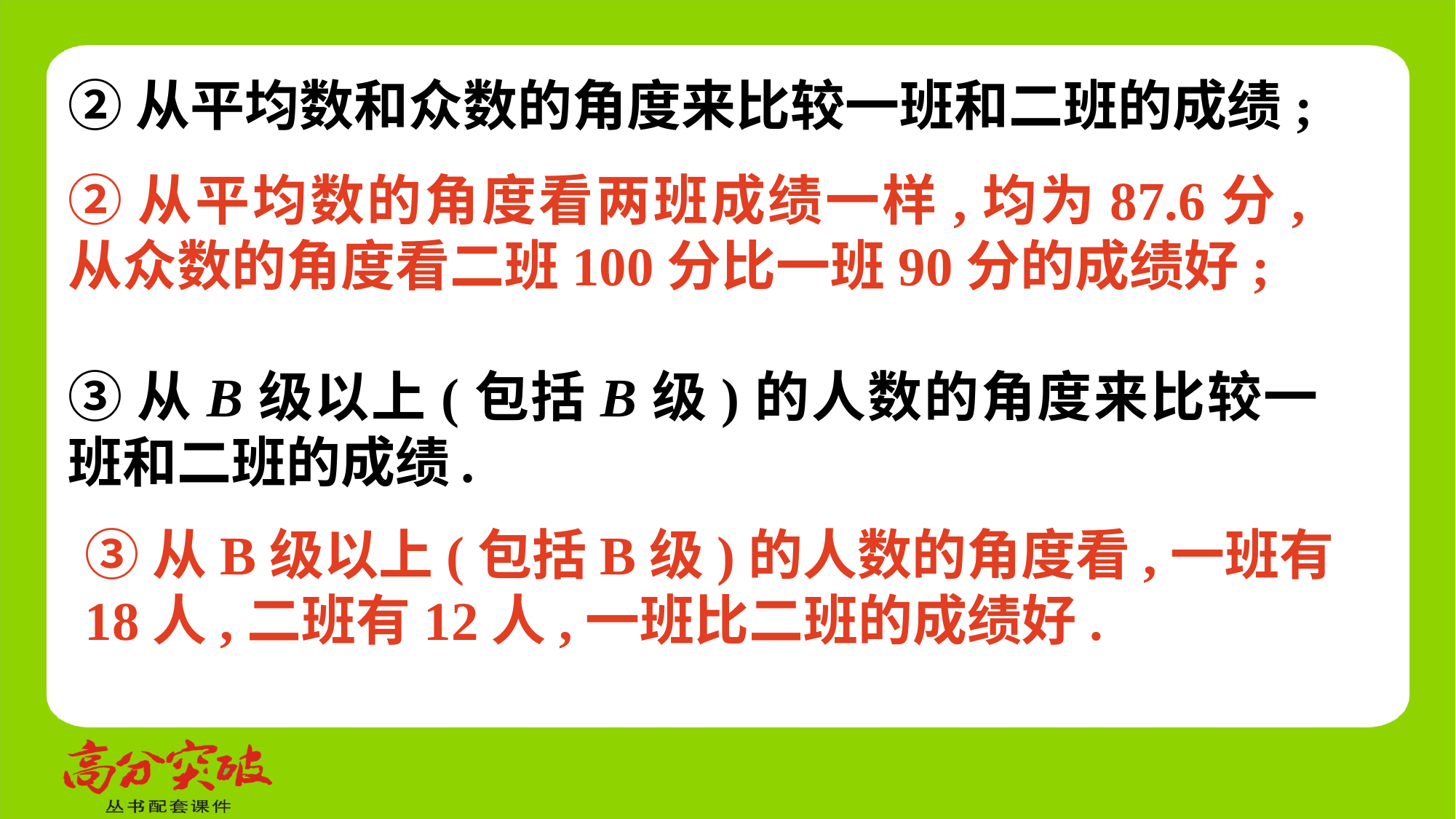

②从平均数和众数的角度来比较一班和二班的成绩;
②从平均数的角度看两班成绩一样,均为87.6分,从众数的角度看二班100分比一班90分的成绩好;
③从B级以上(包括B级)的人数的角度来比较一班和二班的成绩.
③从B级以上(包括B级)的人数的角度看,一班有18人,二班有12人,一班比二班的成绩好.